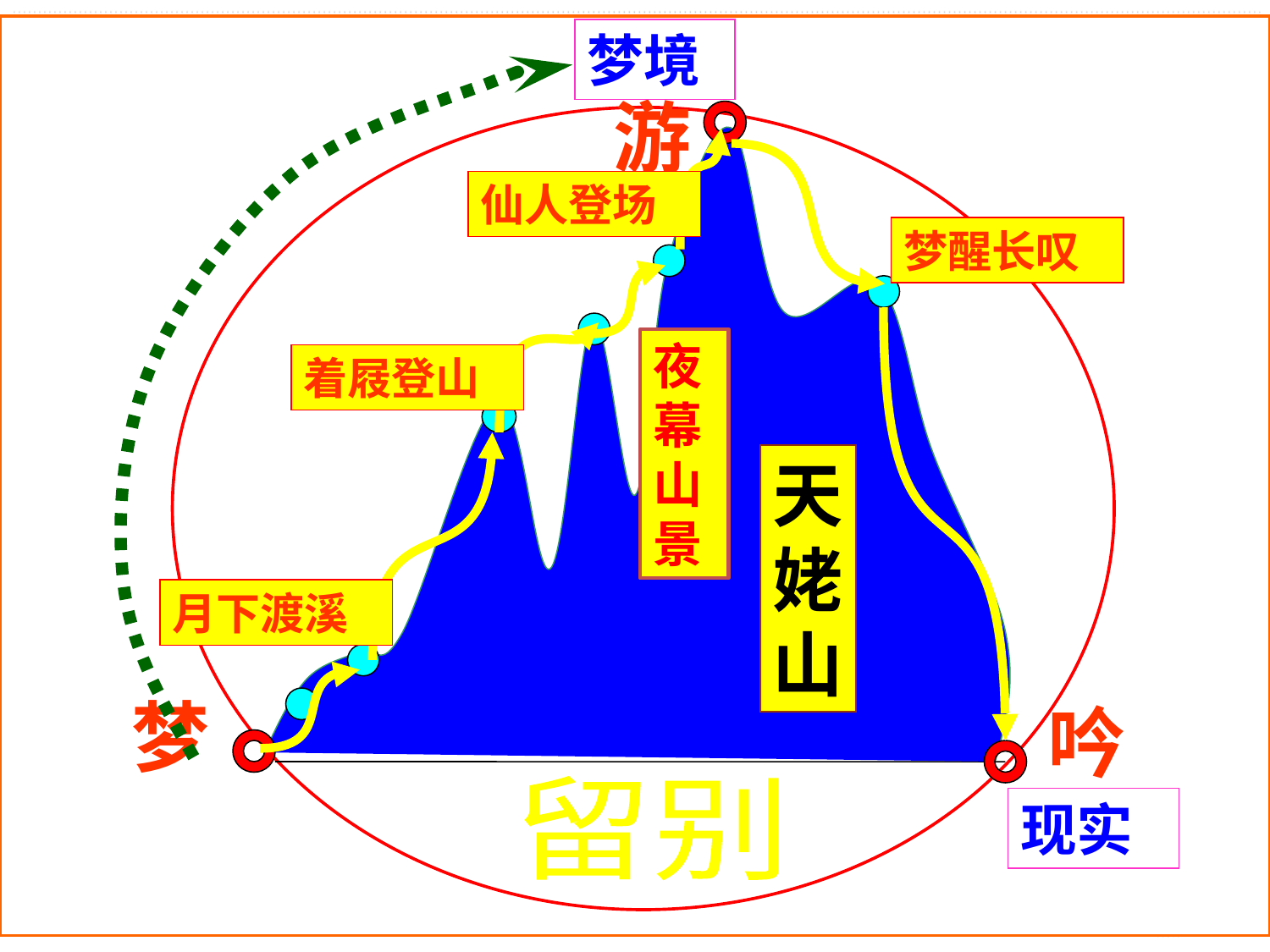

梦境

游

仙人登场
梦醒长叹

夜幕山景
着屐登山

天
姥
山
月下渡溪

梦

吟

留别
现实